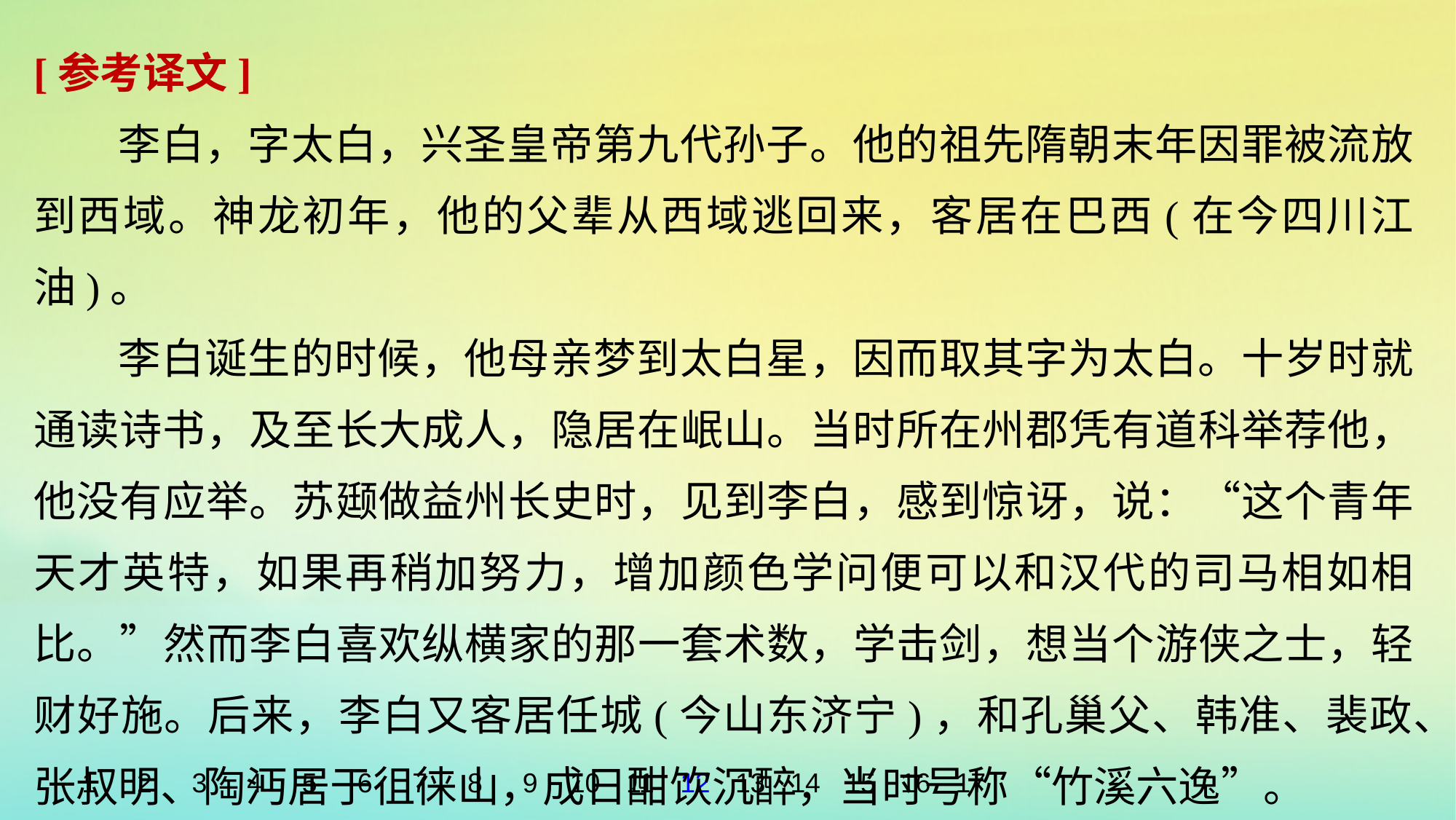

[参考译文]
李白，字太白，兴圣皇帝第九代孙子。他的祖先隋朝末年因罪被流放到西域。神龙初年，他的父辈从西域逃回来，客居在巴西(在今四川江油)。
李白诞生的时候，他母亲梦到太白星，因而取其字为太白。十岁时就通读诗书，及至长大成人，隐居在岷山。当时所在州郡凭有道科举荐他，他没有应举。苏颋做益州长史时，见到李白，感到惊讶，说：“这个青年天才英特，如果再稍加努力，增加颜色学问便可以和汉代的司马相如相比。”然而李白喜欢纵横家的那一套术数，学击剑，想当个游侠之士，轻财好施。后来，李白又客居任城(今山东济宁)，和孔巢父、韩准、裴政、张叔明、陶沔居于徂徕山，成日酣饮沉醉，当时号称“竹溪六逸”。
1
2
3
4
5
6
7
8
9
10
11
12
13
14
15
16
17